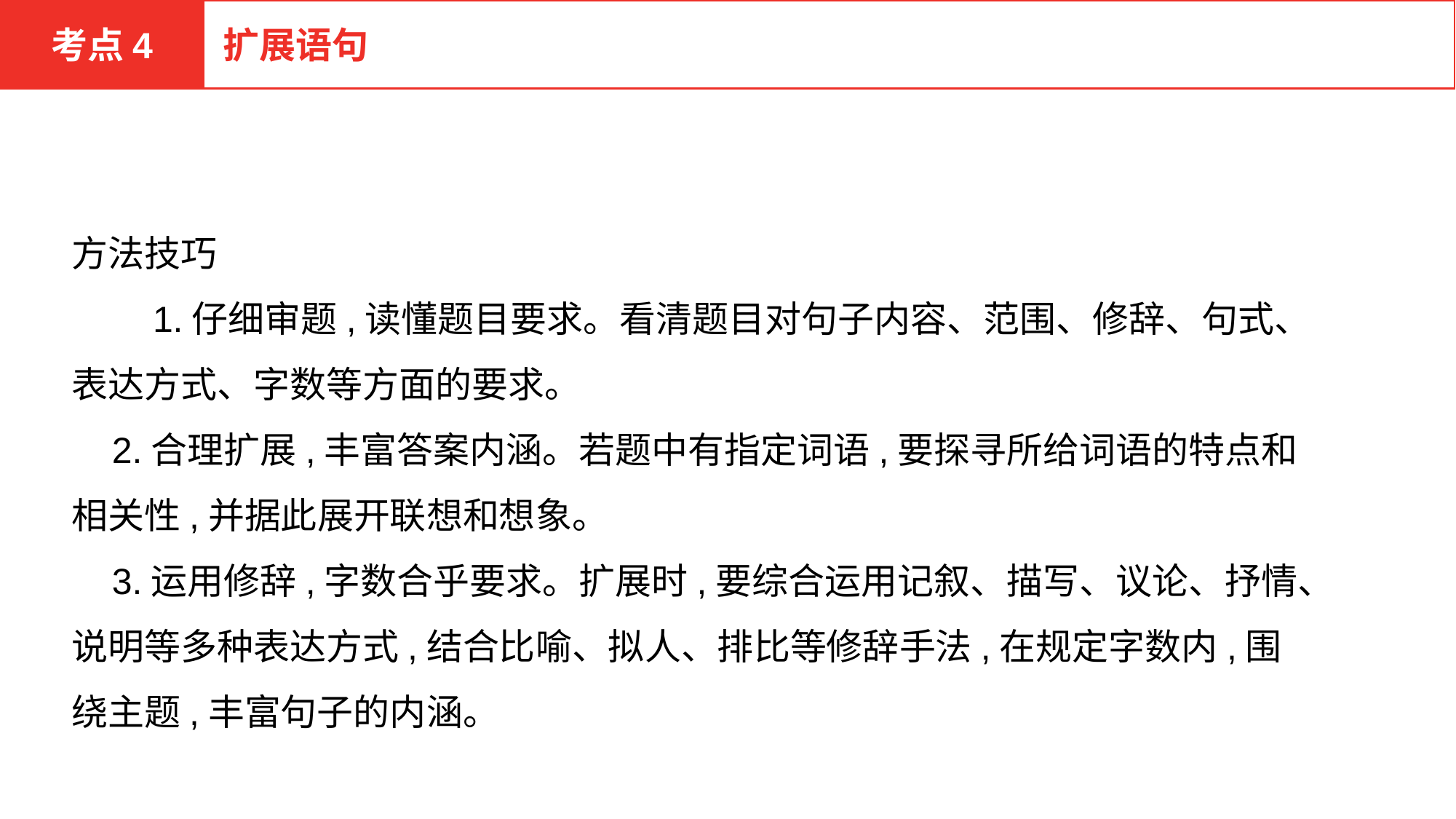

考点4
扩展语句
方法技巧
　　1.仔细审题,读懂题目要求。看清题目对句子内容、范围、修辞、句式、表达方式、字数等方面的要求。
    2.合理扩展,丰富答案内涵。若题中有指定词语,要探寻所给词语的特点和相关性,并据此展开联想和想象。
    3.运用修辞,字数合乎要求。扩展时,要综合运用记叙、描写、议论、抒情、说明等多种表达方式,结合比喻、拟人、排比等修辞手法,在规定字数内,围绕主题,丰富句子的内涵。